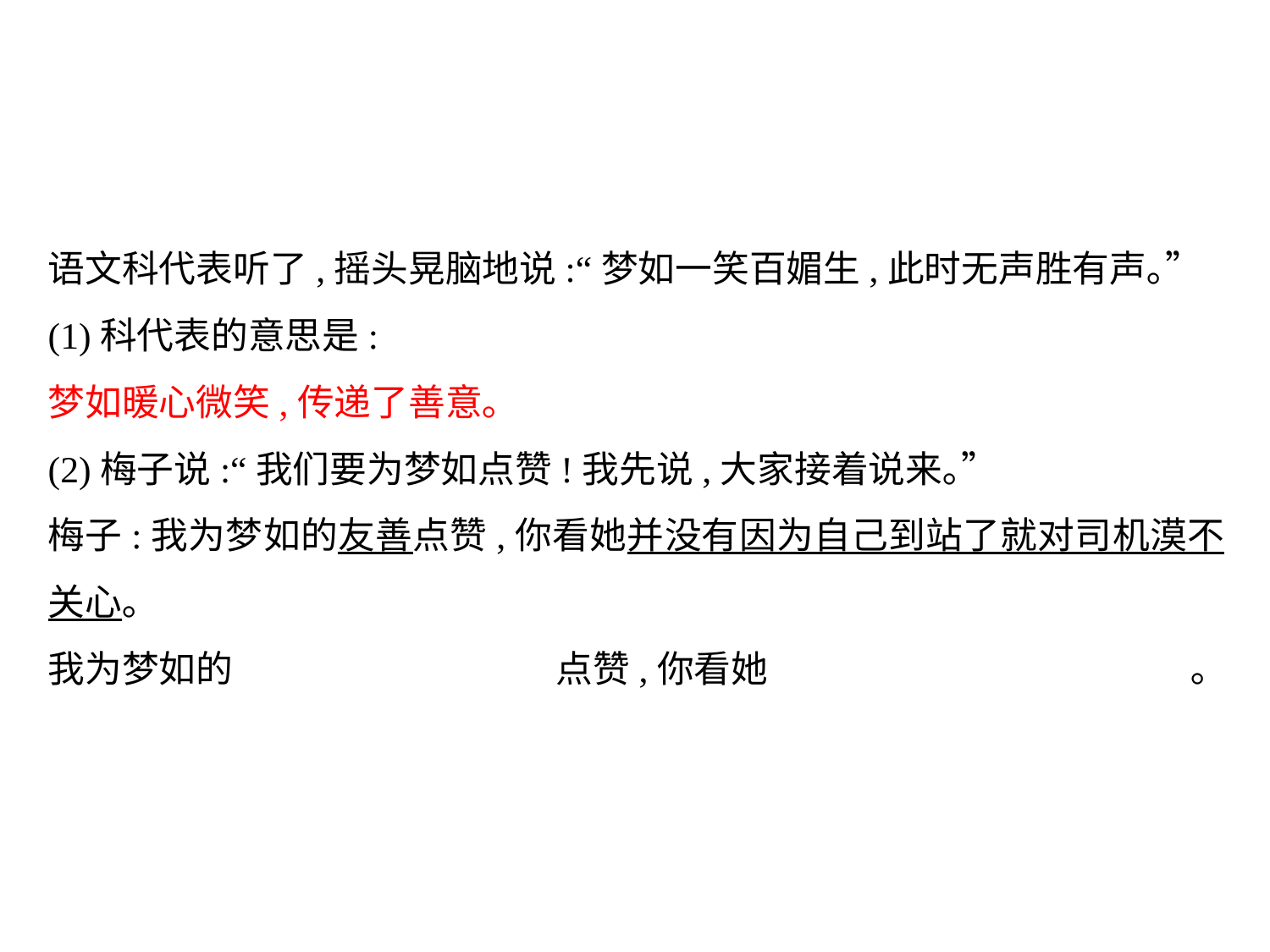

语文科代表听了,摇头晃脑地说:“梦如一笑百媚生,此时无声胜有声｡”
(1)科代表的意思是:
梦如暖心微笑,传递了善意｡
(2)梅子说:“我们要为梦如点赞!我先说,大家接着说来｡”
梅子:我为梦如的友善点赞,你看她并没有因为自己到站了就对司机漠不关心｡
我为梦如的			点赞,你看她				｡